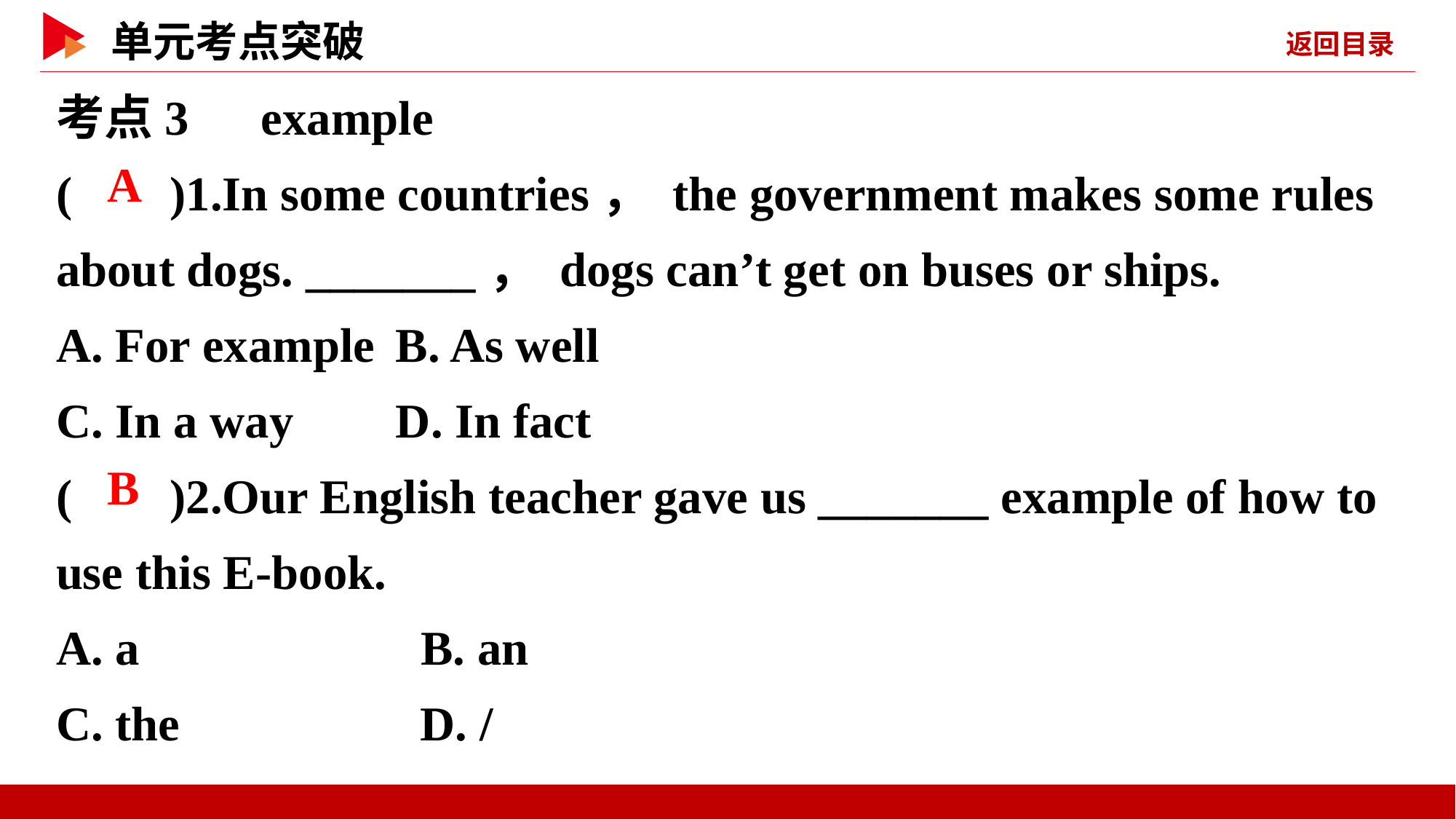

考点3　example
(        )1.In some countries， the government makes some rules about dogs. _______， dogs can’t get on buses or ships.
A. For example	 B. As well
C. In a way	 D. In fact
(        )2.Our English teacher gave us _______ example of how to use this E-book.
A. a	                     B. an
C. the	            D. /
   A
   B